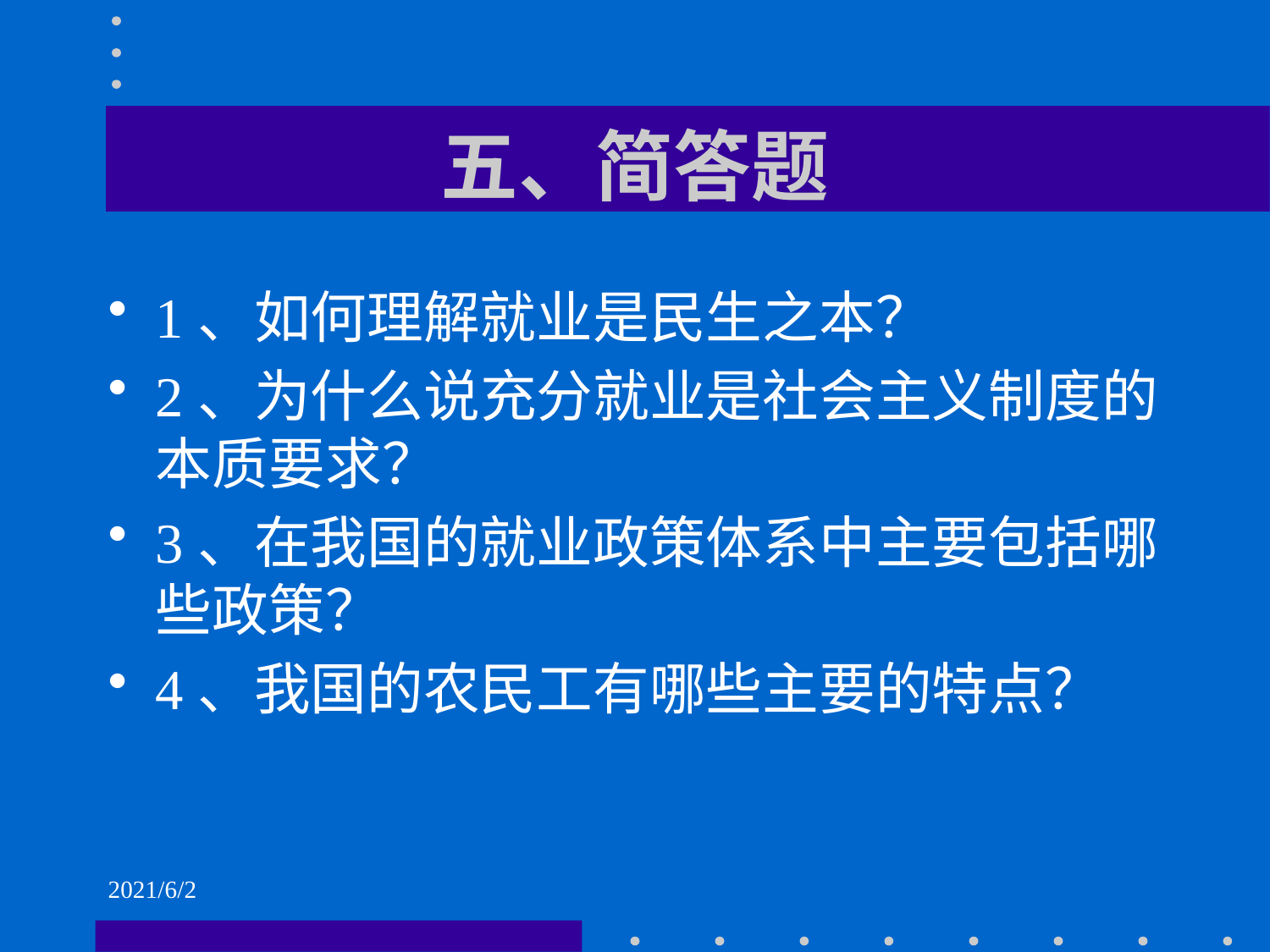

# 五、简答题
1、如何理解就业是民生之本？
2、为什么说充分就业是社会主义制度的本质要求？
3、在我国的就业政策体系中主要包括哪些政策？
4、我国的农民工有哪些主要的特点？
2021/6/2